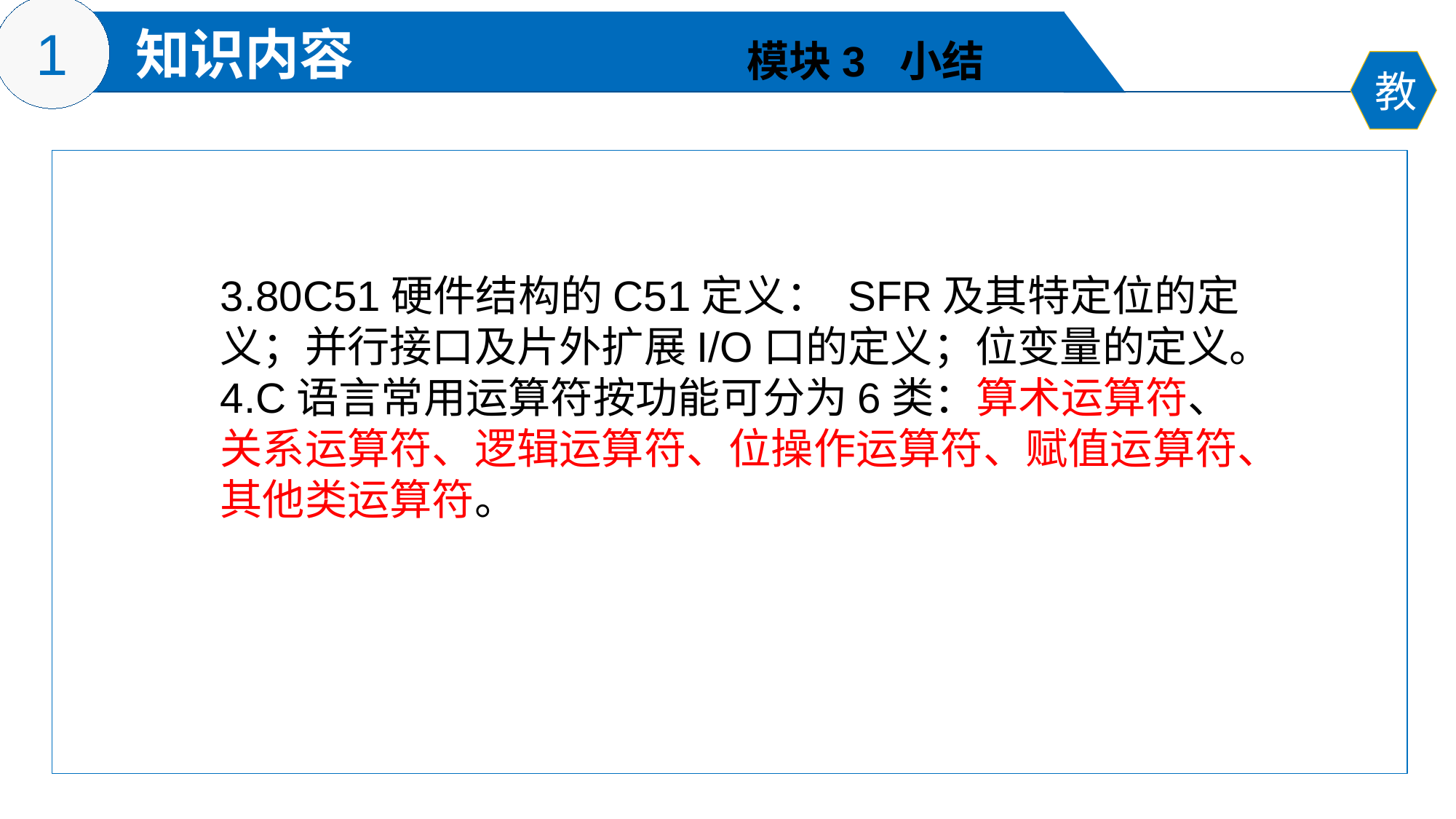

模块3  小结
3.80C51硬件结构的C51定义： SFR及其特定位的定义；并行接口及片外扩展I/O口的定义；位变量的定义。
4.C语言常用运算符按功能可分为6类：算术运算符、关系运算符、逻辑运算符、位操作运算符、赋值运算符、其他类运算符。